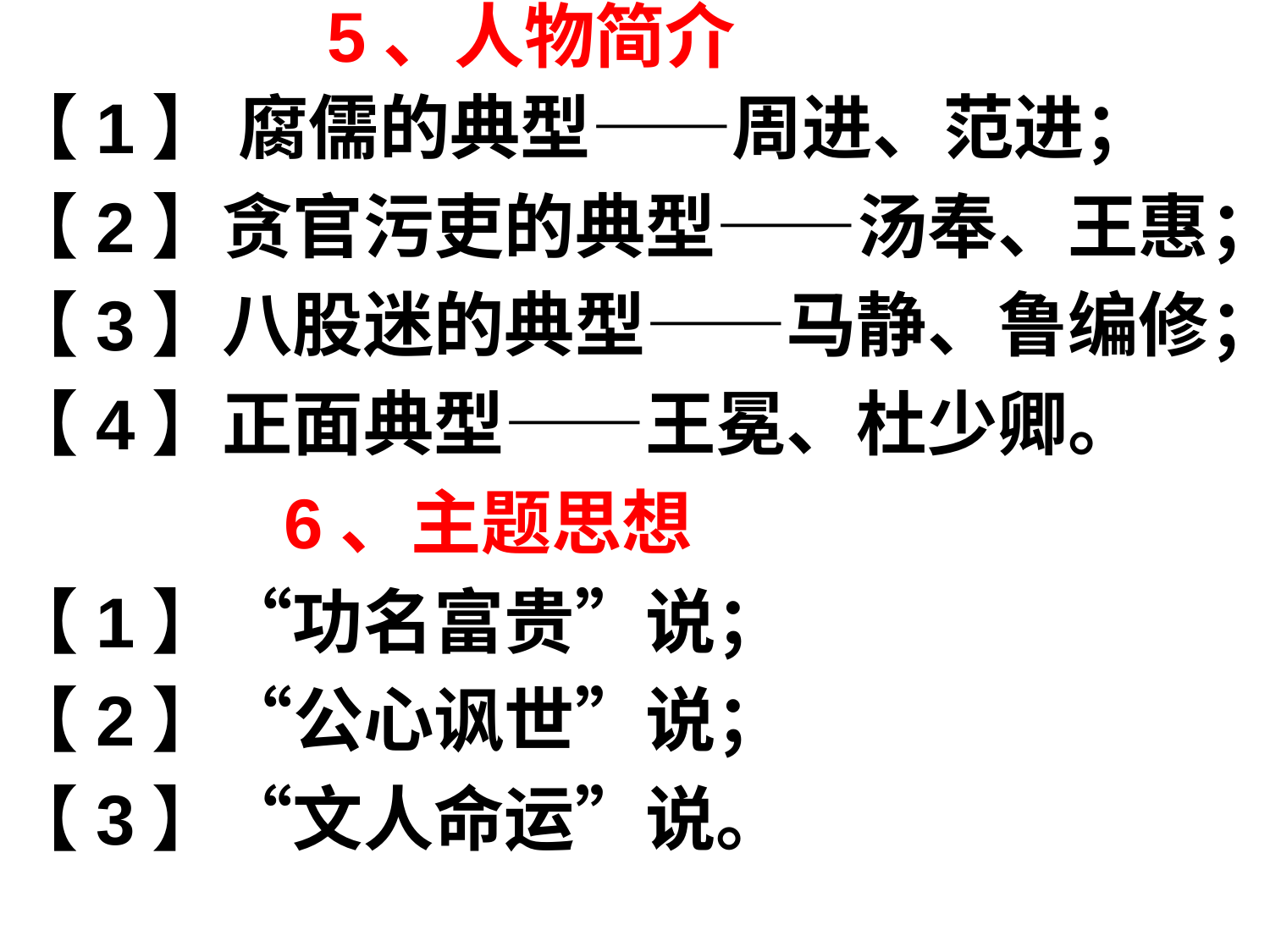

# 5、人物简介
【1】 腐儒的典型——周进、范进；
【2】贪官污吏的典型——汤奉、王惠；
【3】八股迷的典型——马静、鲁编修；
【4】正面典型——王冕、杜少卿。
              6、主题思想
【1】“功名富贵”说；
【2】“公心讽世”说；
【3】“文人命运”说。